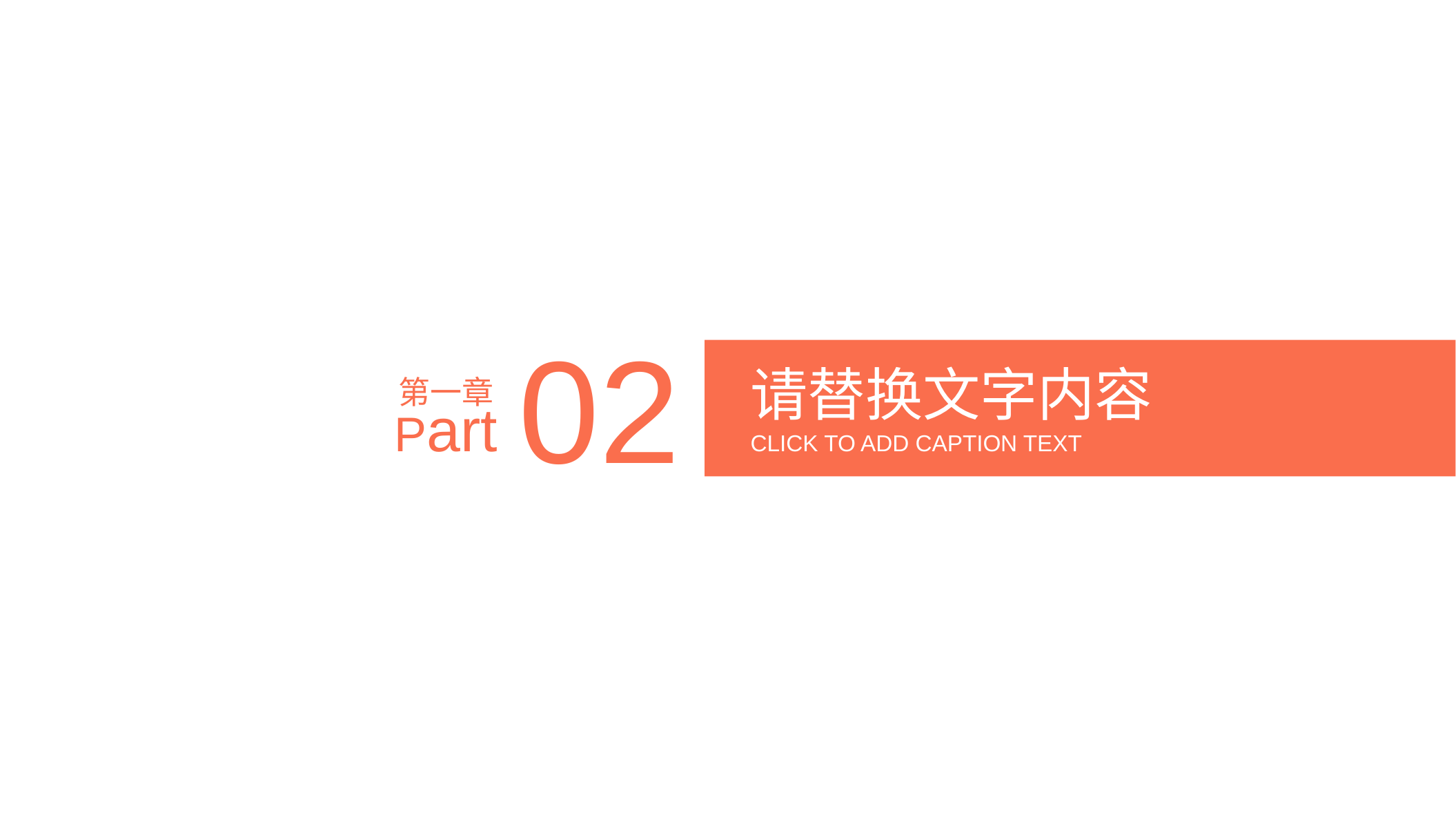

02

请替换文字内容
第一章
Part
CLICK TO ADD CAPTION TEXT